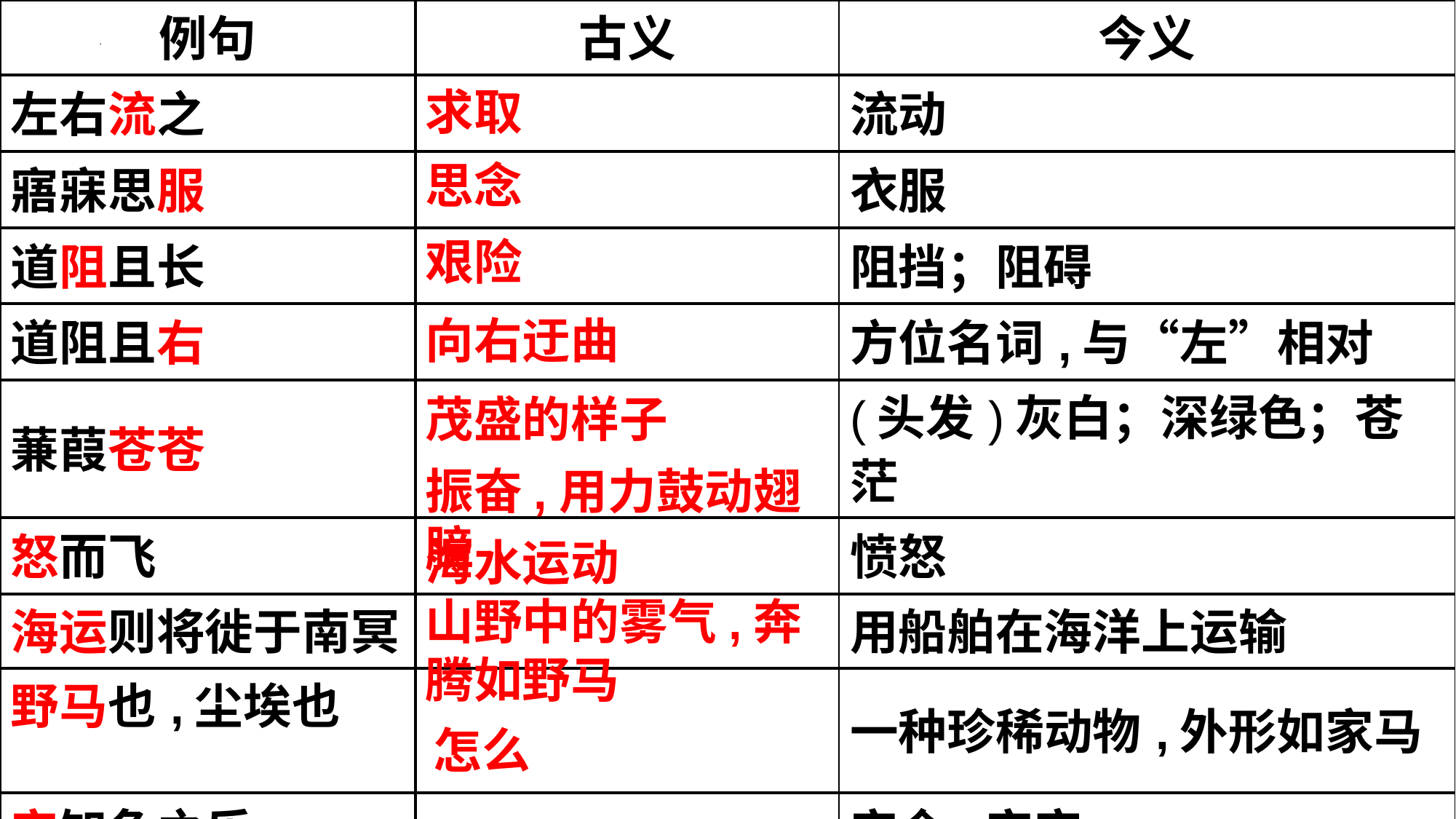

| 例句 | 古义 | 今义 |
| --- | --- | --- |
| 左右流之 |  | 流动 |
| 寤寐思服 |  | 衣服 |
| 道阻且长 |  | 阻挡；阻碍 |
| 道阻且右 |  | 方位名词,与“左”相对 |
| 蒹葭苍苍 |  | (头发)灰白；深绿色；苍茫 |
| 怒而飞 |  | 愤怒 |
| 海运则将徙于南冥 |  | 用船舶在海洋上运输 |
| 野马也,尘埃也 |  | 一种珍稀动物,外形如家马 |
| 安知鱼之乐 |  | 安全,安定 |
求取
思念
艰险
向右迂曲
茂盛的样子
振奋,用力鼓动翅膀
海水运动
山野中的雾气,奔腾如野马
怎么